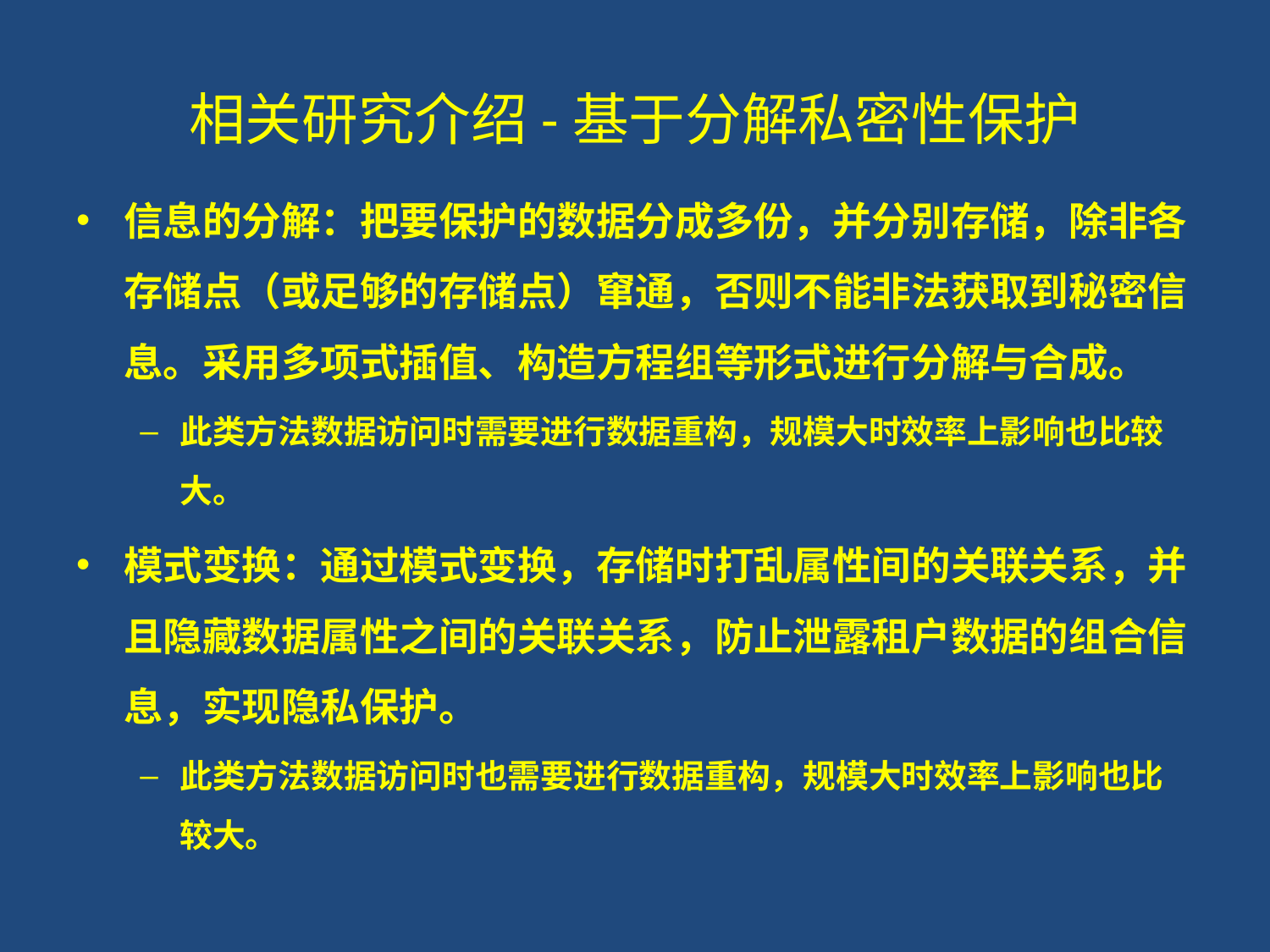

# 相关研究介绍-基于分解私密性保护
信息的分解：把要保护的数据分成多份，并分别存储，除非各存储点（或足够的存储点）窜通，否则不能非法获取到秘密信息。采用多项式插值、构造方程组等形式进行分解与合成。
此类方法数据访问时需要进行数据重构，规模大时效率上影响也比较大。
模式变换：通过模式变换，存储时打乱属性间的关联关系，并且隐藏数据属性之间的关联关系，防止泄露租户数据的组合信息，实现隐私保护。
此类方法数据访问时也需要进行数据重构，规模大时效率上影响也比较大。